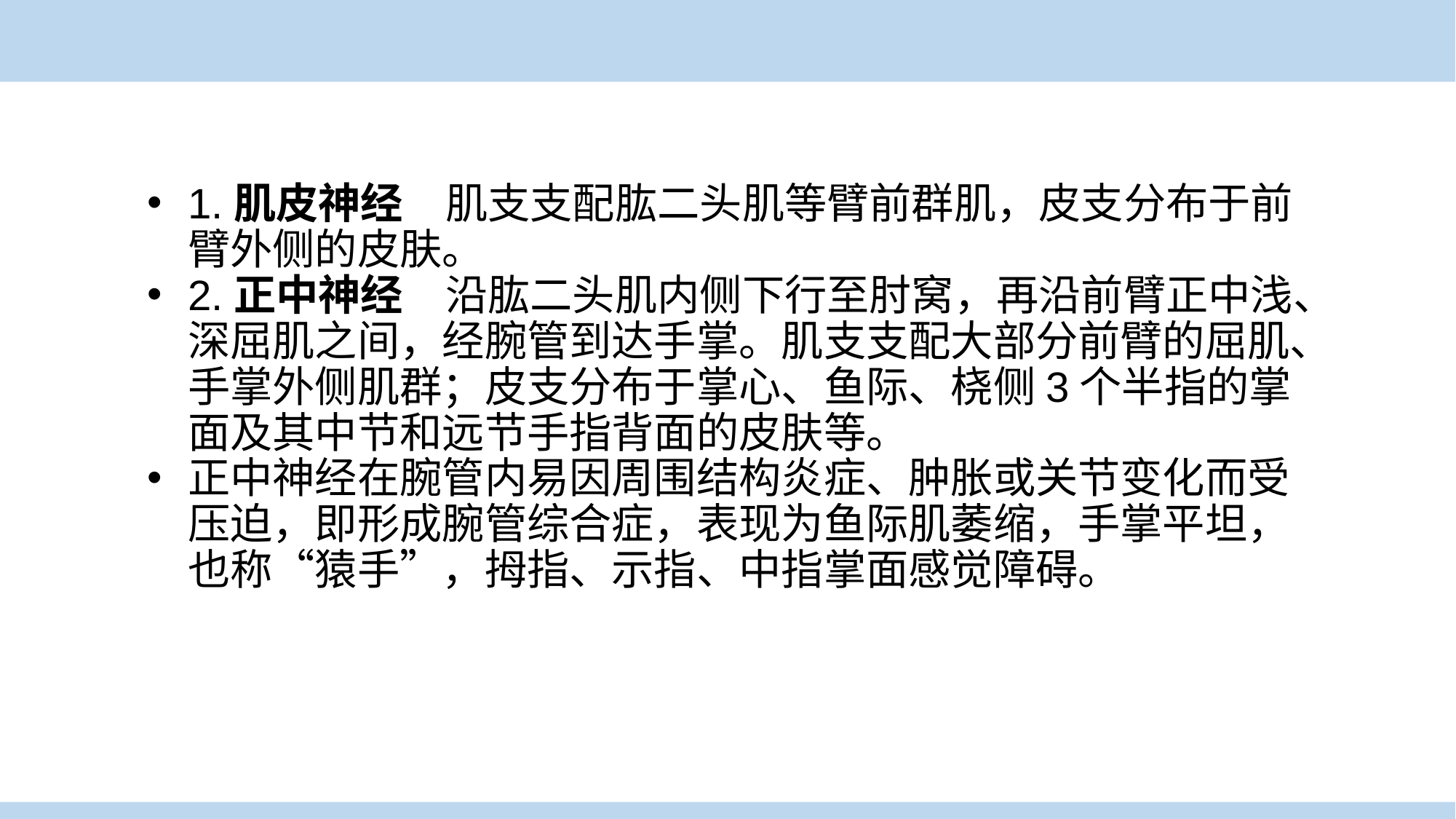

1.肌皮神经　肌支支配肱二头肌等臂前群肌，皮支分布于前臂外侧的皮肤。
2.正中神经　沿肱二头肌内侧下行至肘窝，再沿前臂正中浅、深屈肌之间，经腕管到达手掌。肌支支配大部分前臂的屈肌、手掌外侧肌群；皮支分布于掌心、鱼际、桡侧3个半指的掌面及其中节和远节手指背面的皮肤等。
正中神经在腕管内易因周围结构炎症、肿胀或关节变化而受压迫，即形成腕管综合症，表现为鱼际肌萎缩，手掌平坦，也称“猿手”，拇指、示指、中指掌面感觉障碍。